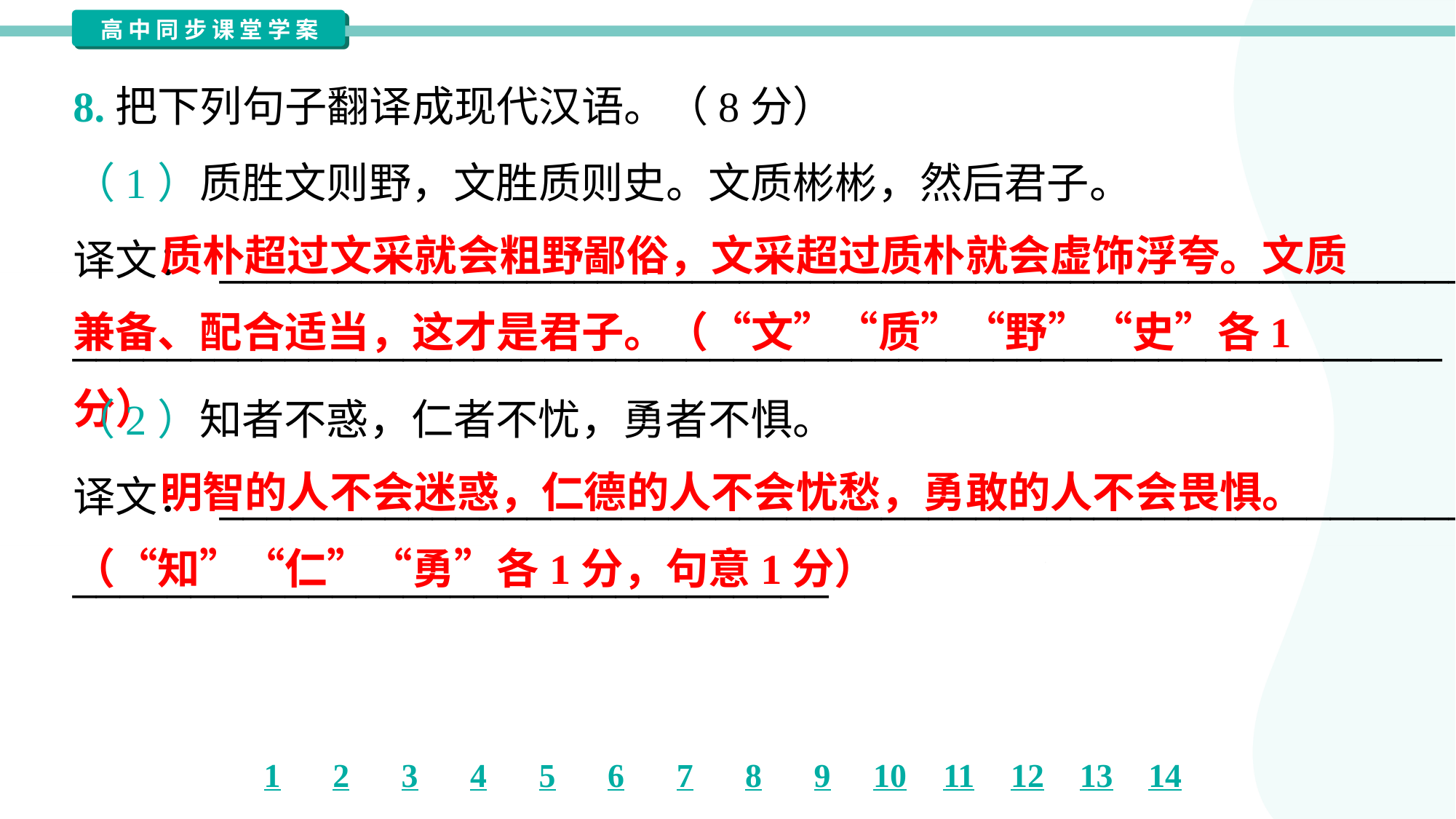

8.把下列句子翻译成现代汉语。（8分）
（1）质胜文则野，文胜质则史。文质彬彬，然后君子。
译文： ______________________________________________________
__________________________________________________________
        质朴超过文采就会粗野鄙俗，文采超过质朴就会虚饰浮夸。文质兼备、配合适当，这才是君子。（“文”“质”“野”“史”各1分）
（2）知者不惑，仁者不忧，勇者不惧。
译文： ______________________________________________________
________________________________
        明智的人不会迷惑，仁德的人不会忧愁，勇敢的人不会畏惧。（“知”“仁”“勇”各1分，句意1分）